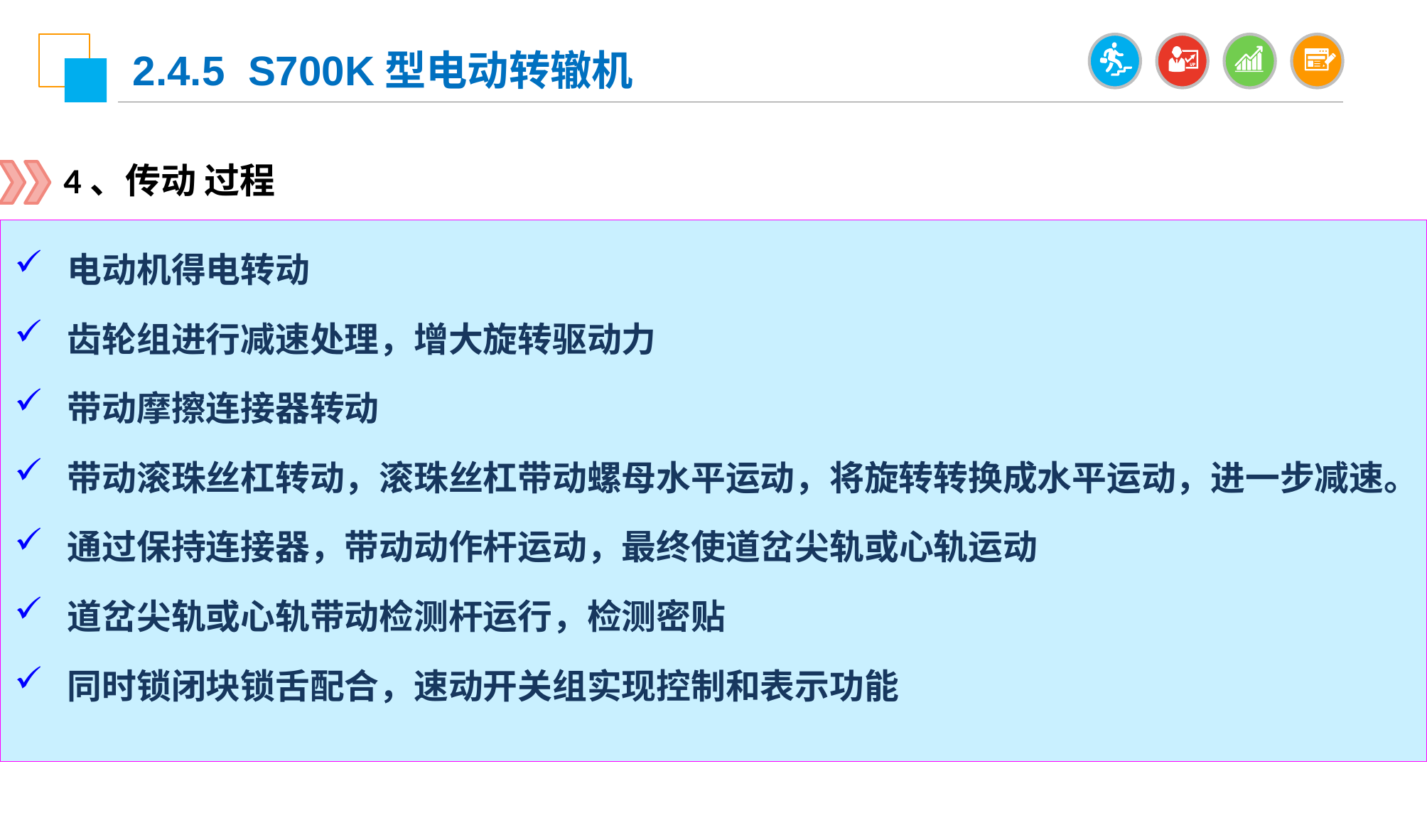

2.4.5  S700K型电动转辙机
4、传动 过程

电动机得电转动
齿轮组进行减速处理，增大旋转驱动力
带动摩擦连接器转动
带动滚珠丝杠转动，滚珠丝杠带动螺母水平运动，将旋转转换成水平运动，进一步减速。
通过保持连接器，带动动作杆运动，最终使道岔尖轨或心轨运动
道岔尖轨或心轨带动检测杆运行，检测密贴
同时锁闭块锁舌配合，速动开关组实现控制和表示功能